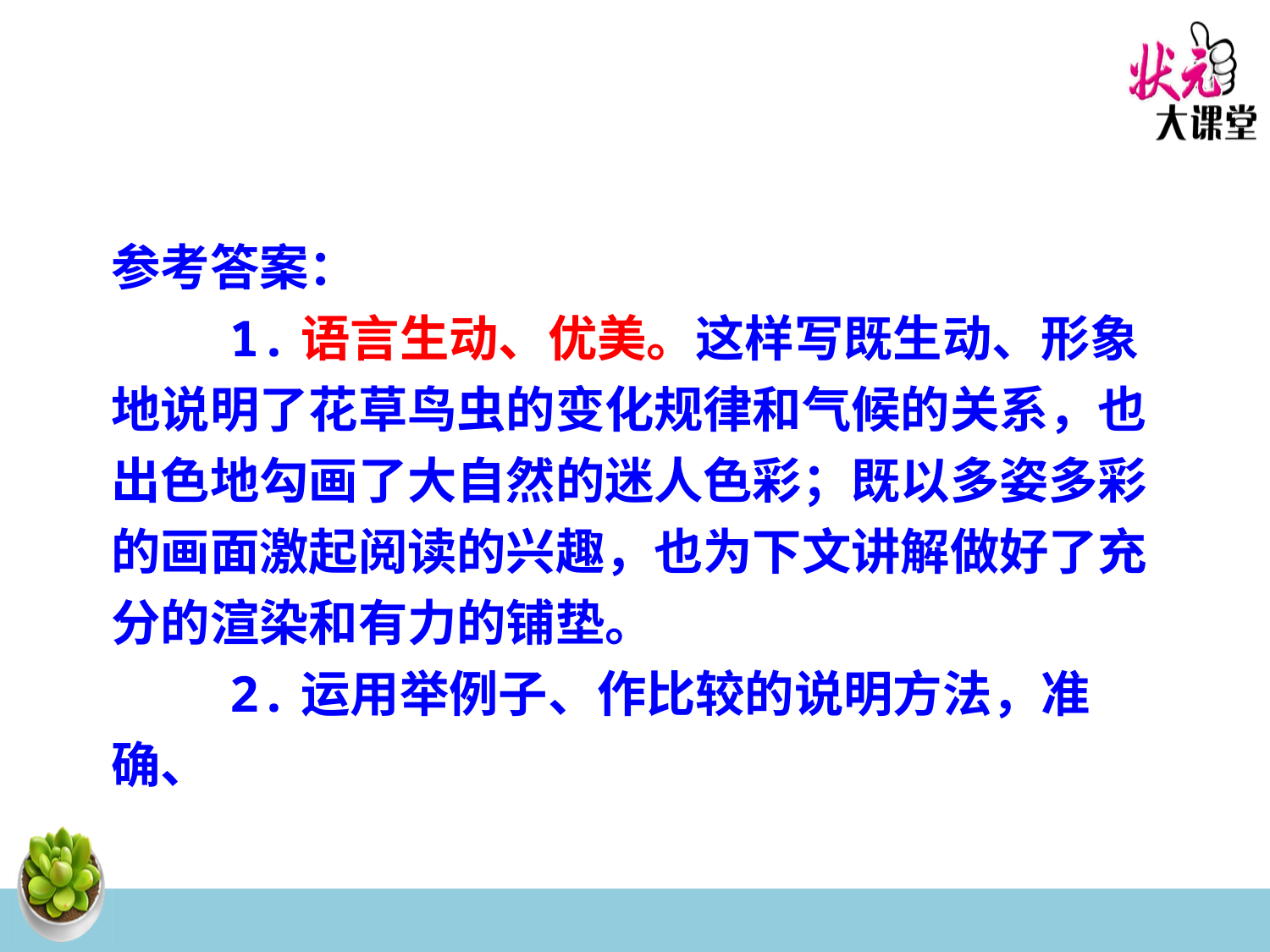

参考答案：
    1.语言生动、优美。这样写既生动、形象地说明了花草鸟虫的变化规律和气候的关系，也出色地勾画了大自然的迷人色彩；既以多姿多彩的画面激起阅读的兴趣，也为下文讲解做好了充分的渲染和有力的铺垫。
    2.运用举例子、作比较的说明方法，准确、